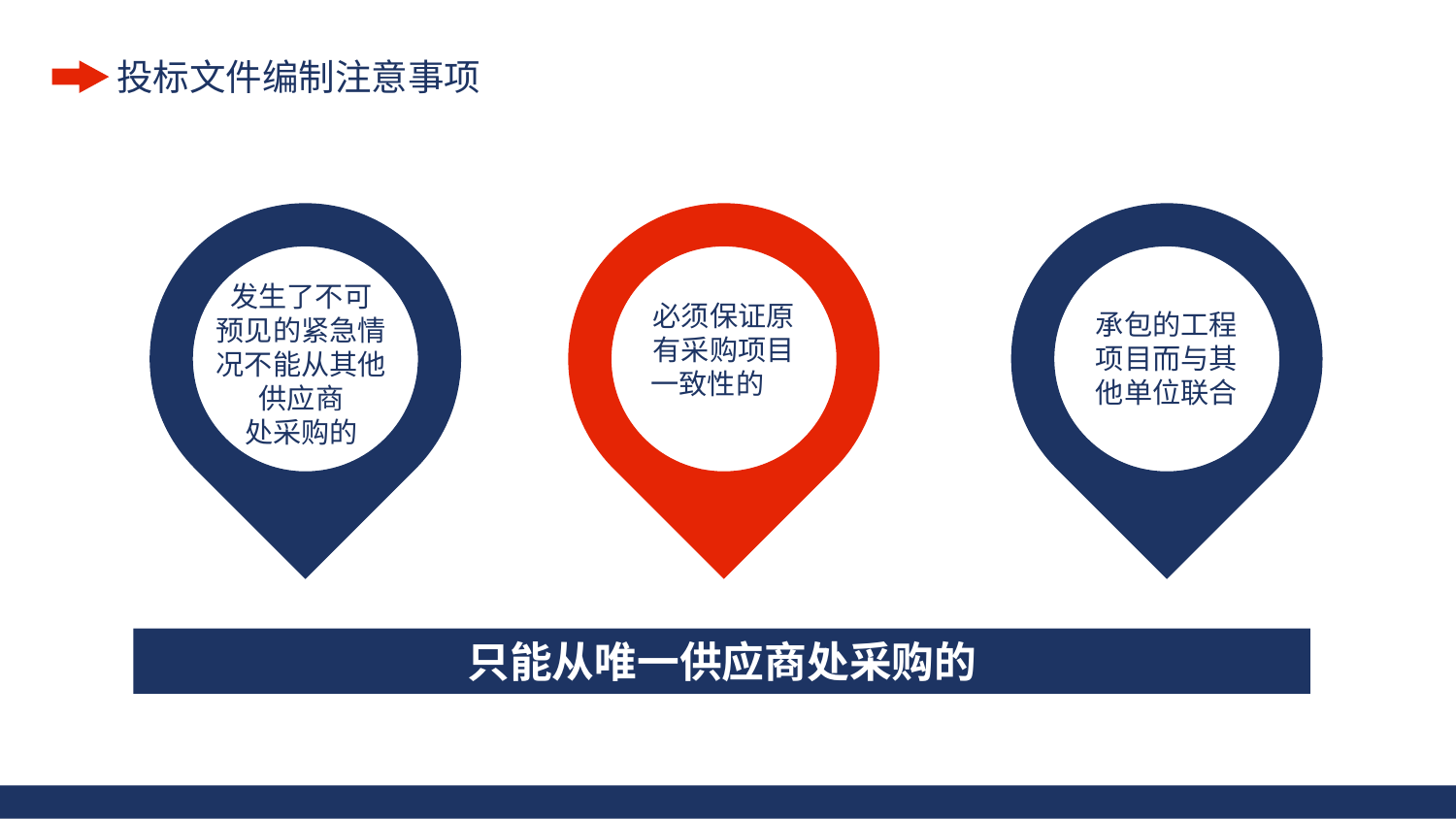

承包的工程
项目而与其
他单位联合

发生了不可
预见的紧急情
况不能从其他
供应商
处采购的

必须保证原
有采购项目
一致性的
只能从唯一供应商处采购的